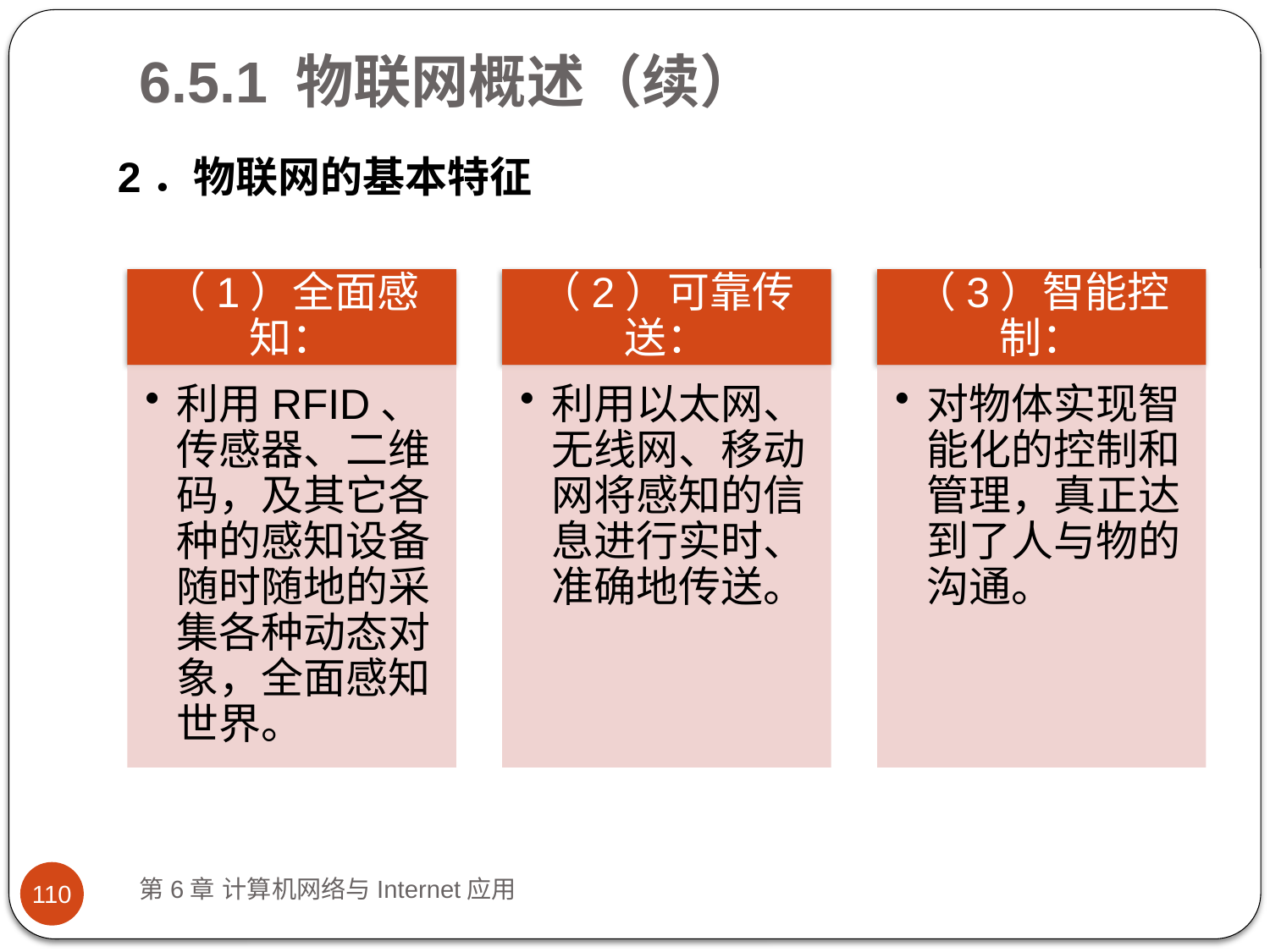

# 6.5.1 物联网概述（续）
2．物联网的基本特征

（1）全面感知：
利用RFID、传感器、二维码，及其它各种的感知设备随时随地的采集各种动态对象，全面感知世界。
（2）可靠传送：
利用以太网、无线网、移动网将感知的信息进行实时、准确地传送。
（3）智能控制：
对物体实现智能化的控制和管理，真正达到了人与物的沟通。
第6章 计算机网络与Internet应用
110